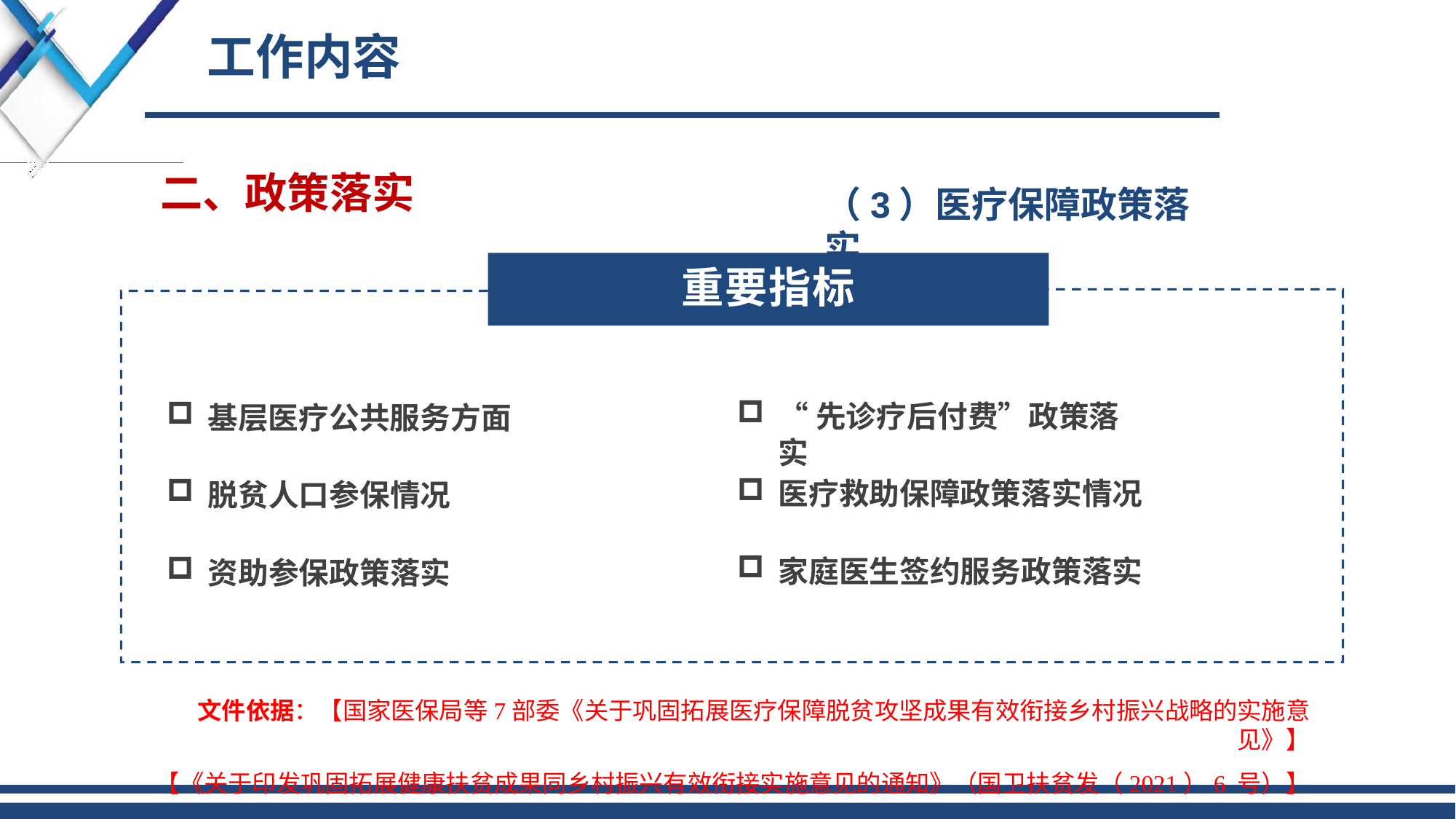

# 工作内容

二、政策落实
（3）医疗保障政策落实

重要指标

“先诊疗后付费”政策落实
基层医疗公共服务方面
医疗救助保障政策落实情况
脱贫人口参保情况
家庭医生签约服务政策落实
资助参保政策落实
文件依据：【国家医保局等7部委《关于巩固拓展医疗保障脱贫攻坚成果有效衔接乡村振兴战略的实施意见》】
【《关于印发巩固拓展健康扶贫成果同乡村振兴有效衔接实施意见的通知》（国卫扶贫发（2021）6 号）】